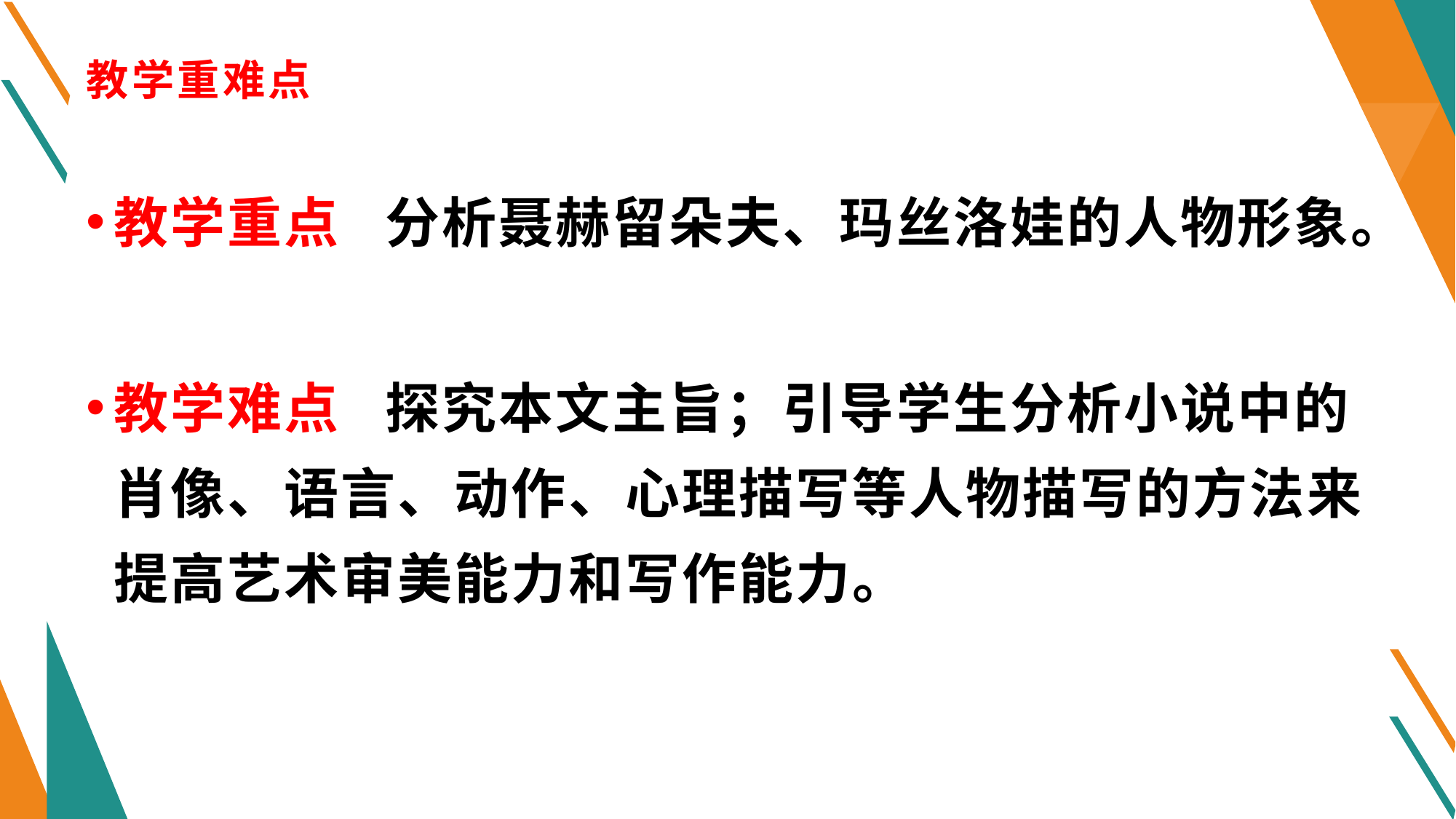

# 教学重难点
教学重点   分析聂赫留朵夫、玛丝洛娃的人物形象。
教学难点   探究本文主旨；引导学生分析小说中的肖像、语言、动作、心理描写等人物描写的方法来提高艺术审美能力和写作能力。